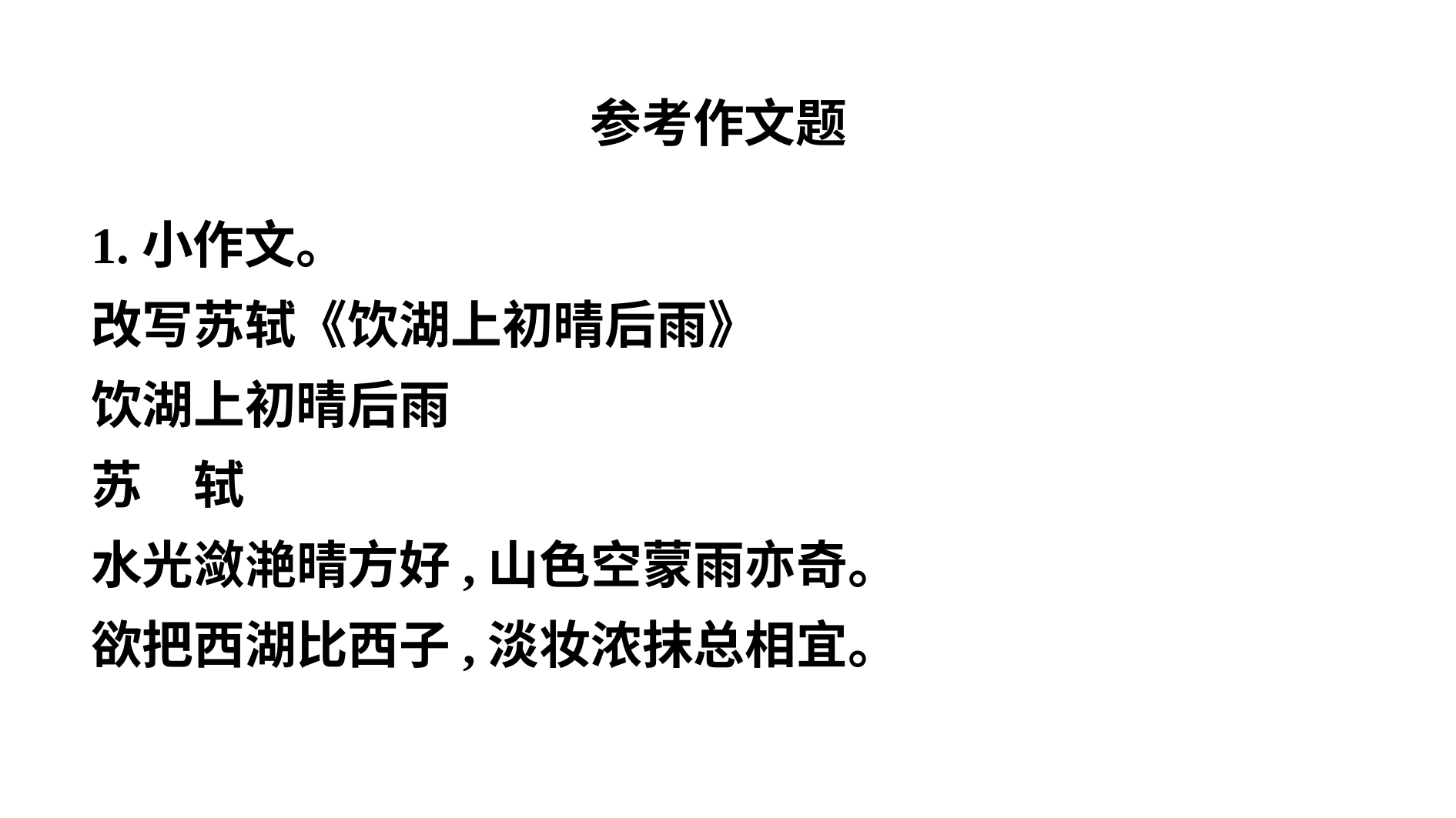

参考作文题
1.小作文。
改写苏轼《饮湖上初晴后雨》
饮湖上初晴后雨
苏　轼
水光潋滟晴方好,山色空蒙雨亦奇。
欲把西湖比西子,淡妆浓抹总相宜。